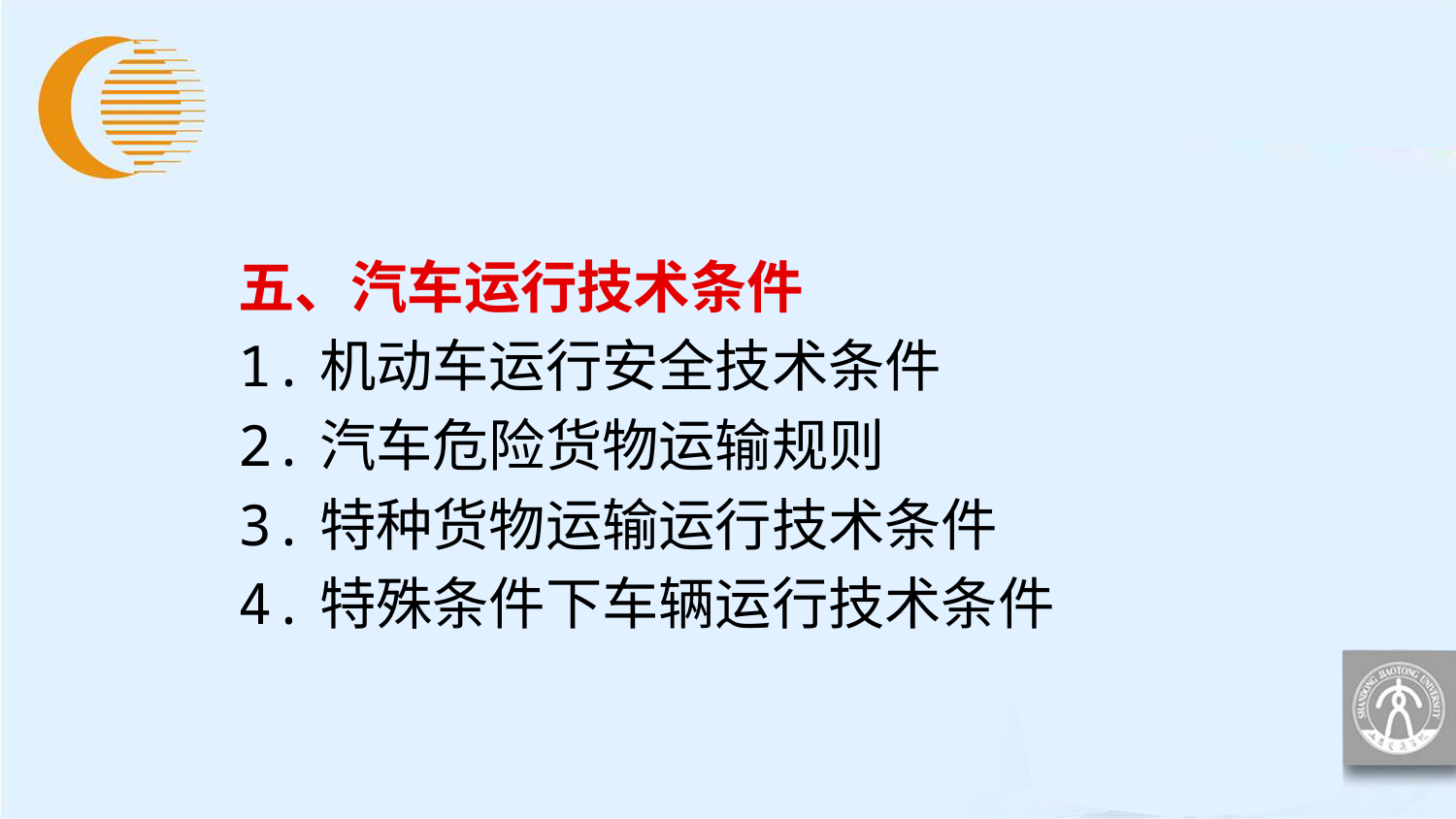

五、汽车运行技术条件
1.机动车运行安全技术条件
2.汽车危险货物运输规则
3.特种货物运输运行技术条件
4.特殊条件下车辆运行技术条件